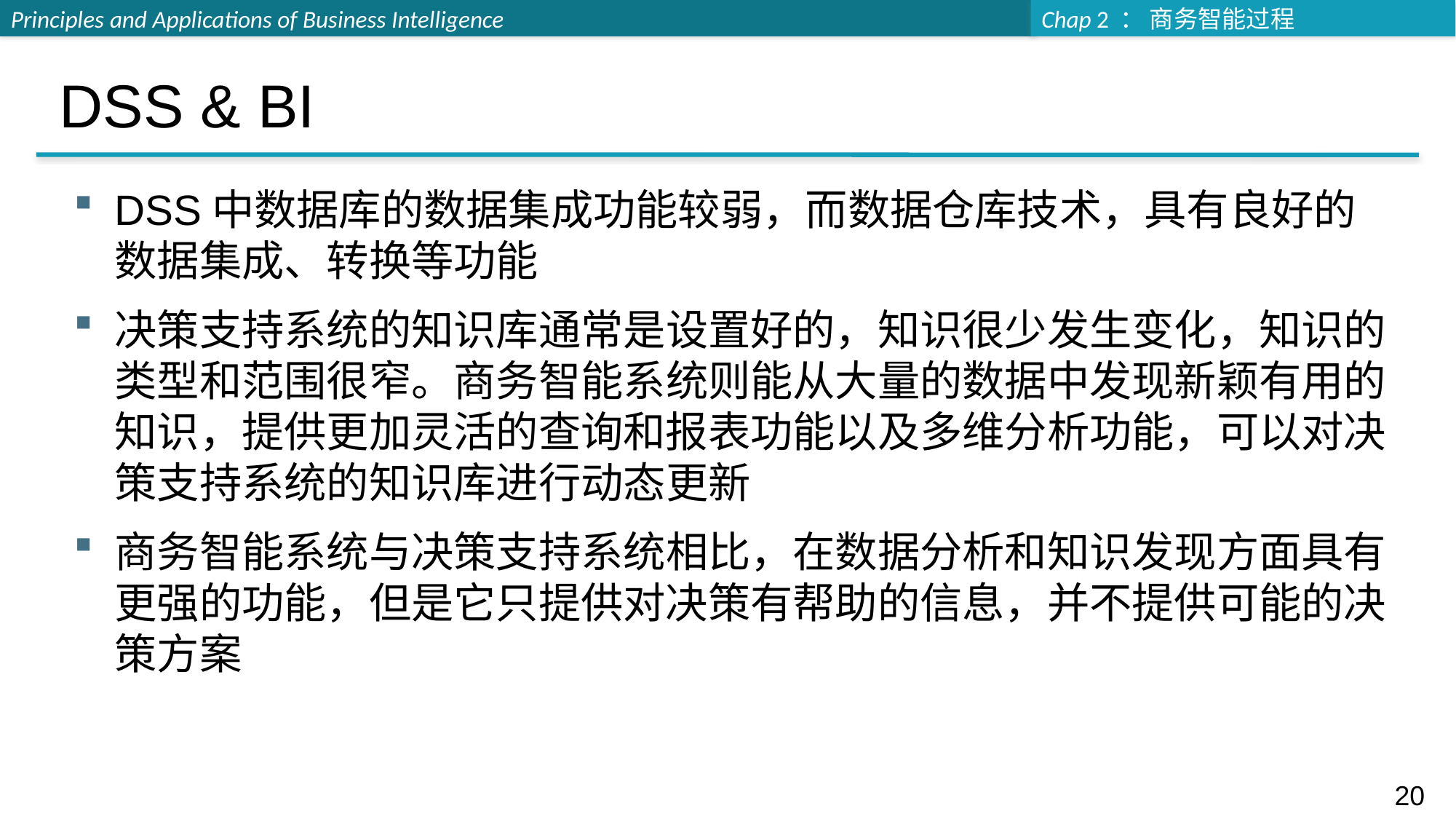

# DSS & BI
DSS中数据库的数据集成功能较弱，而数据仓库技术，具有良好的数据集成、转换等功能
决策支持系统的知识库通常是设置好的，知识很少发生变化，知识的类型和范围很窄。商务智能系统则能从大量的数据中发现新颖有用的知识，提供更加灵活的查询和报表功能以及多维分析功能，可以对决策支持系统的知识库进行动态更新
商务智能系统与决策支持系统相比，在数据分析和知识发现方面具有更强的功能，但是它只提供对决策有帮助的信息，并不提供可能的决策方案